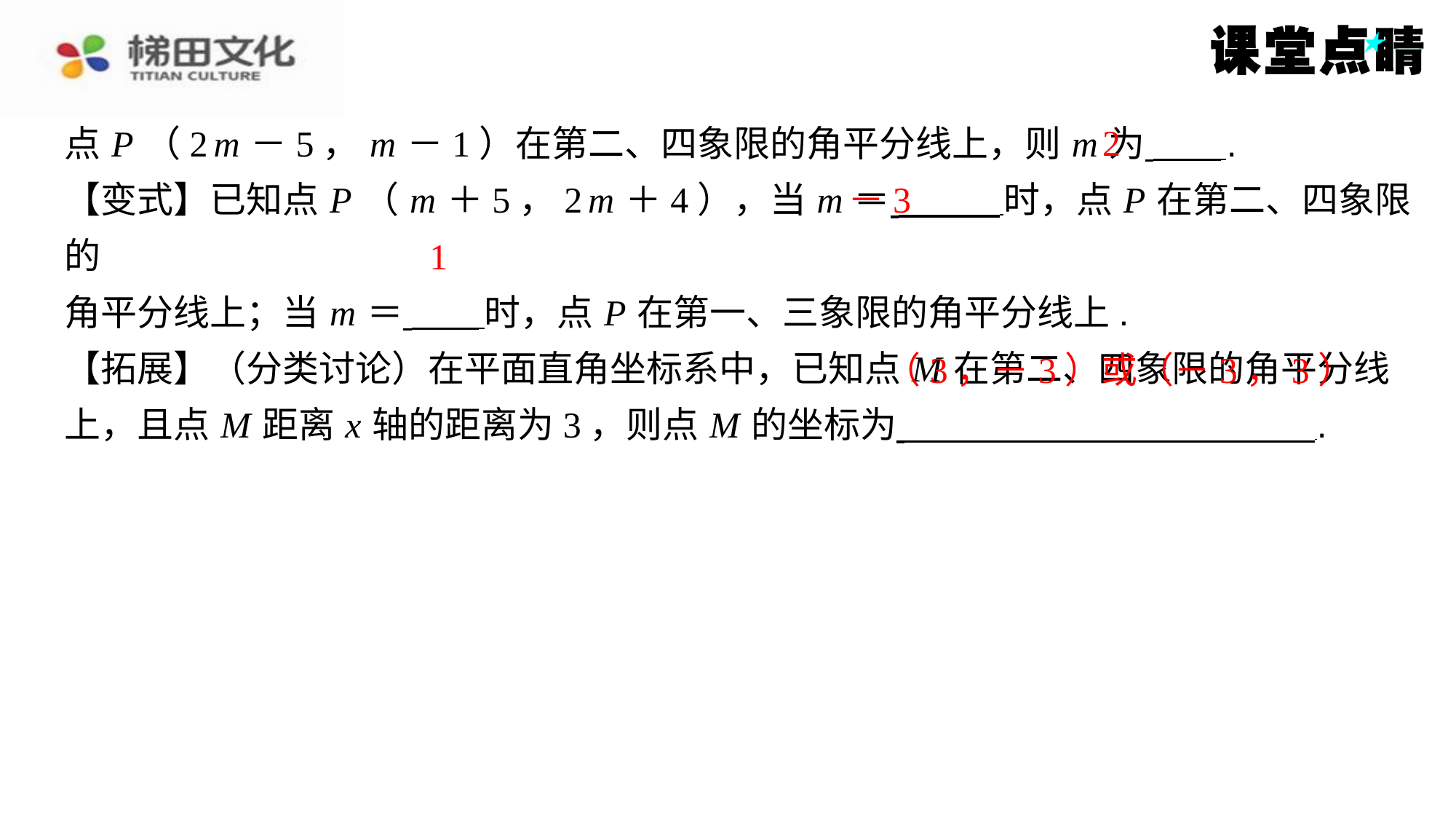

2
点 P （2 m －5， m －1）在第二、四象限的角平分线上，则 m 为            ⁠.
【变式】已知点 P （ m ＋5，2 m ＋4），当 m ＝                 时，点 P 在第二、四象限的
角平分线上；当 m ＝            时，点 P 在第一、三象限的角平分线上.
【拓展】（分类讨论）在平面直角坐标系中，已知点 M 在第二、四象限的角平分线
上，且点 M 距离 x 轴的距离为3，则点 M 的坐标为                                                               ⁠.
－3
1
（3，－3）或（－3，3）